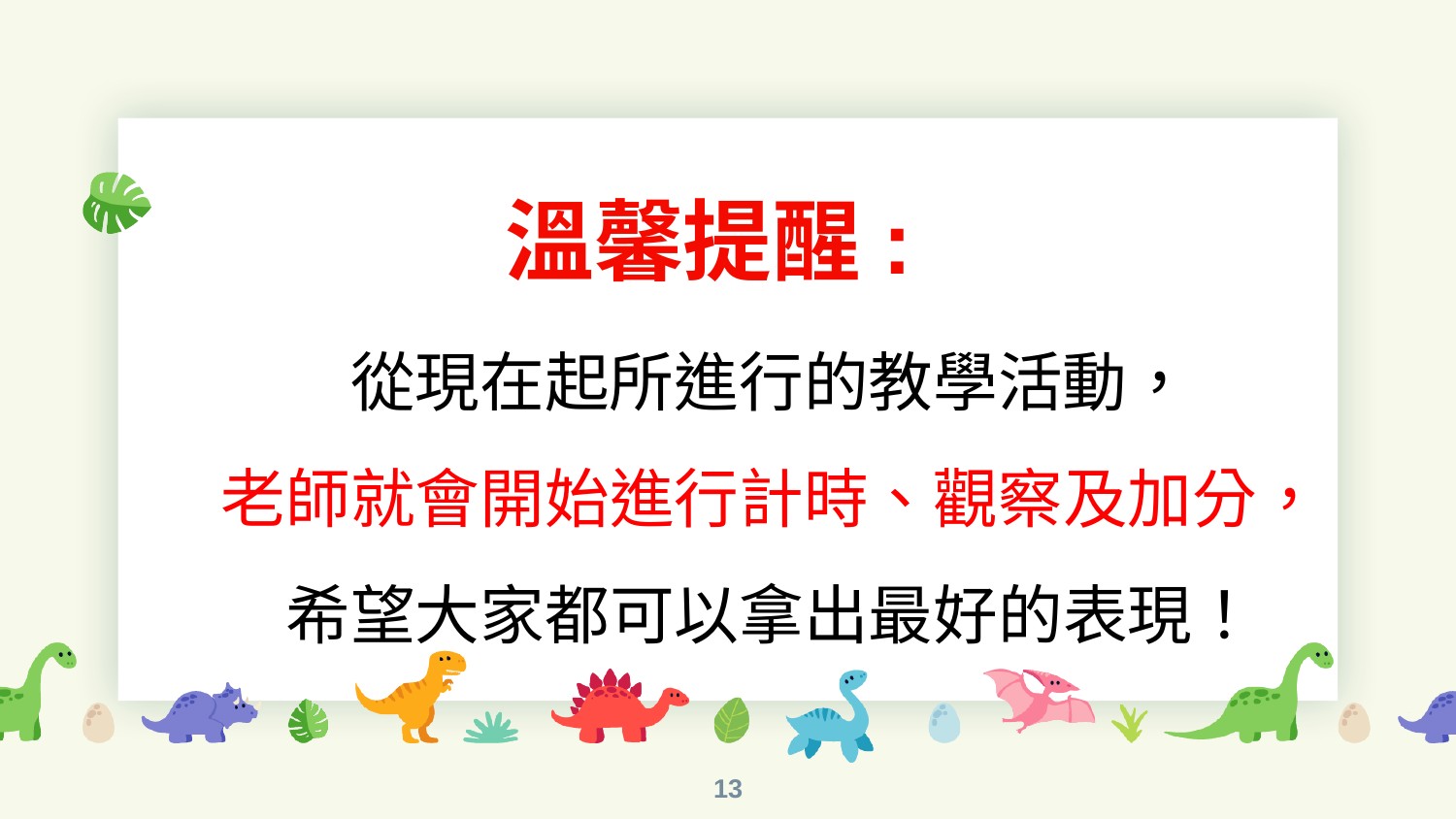

溫馨提醒:
# 從現在起所進行的教學活動， 老師就會開始進行計時、觀察及加分， 希望大家都可以拿出最好的表現！
13